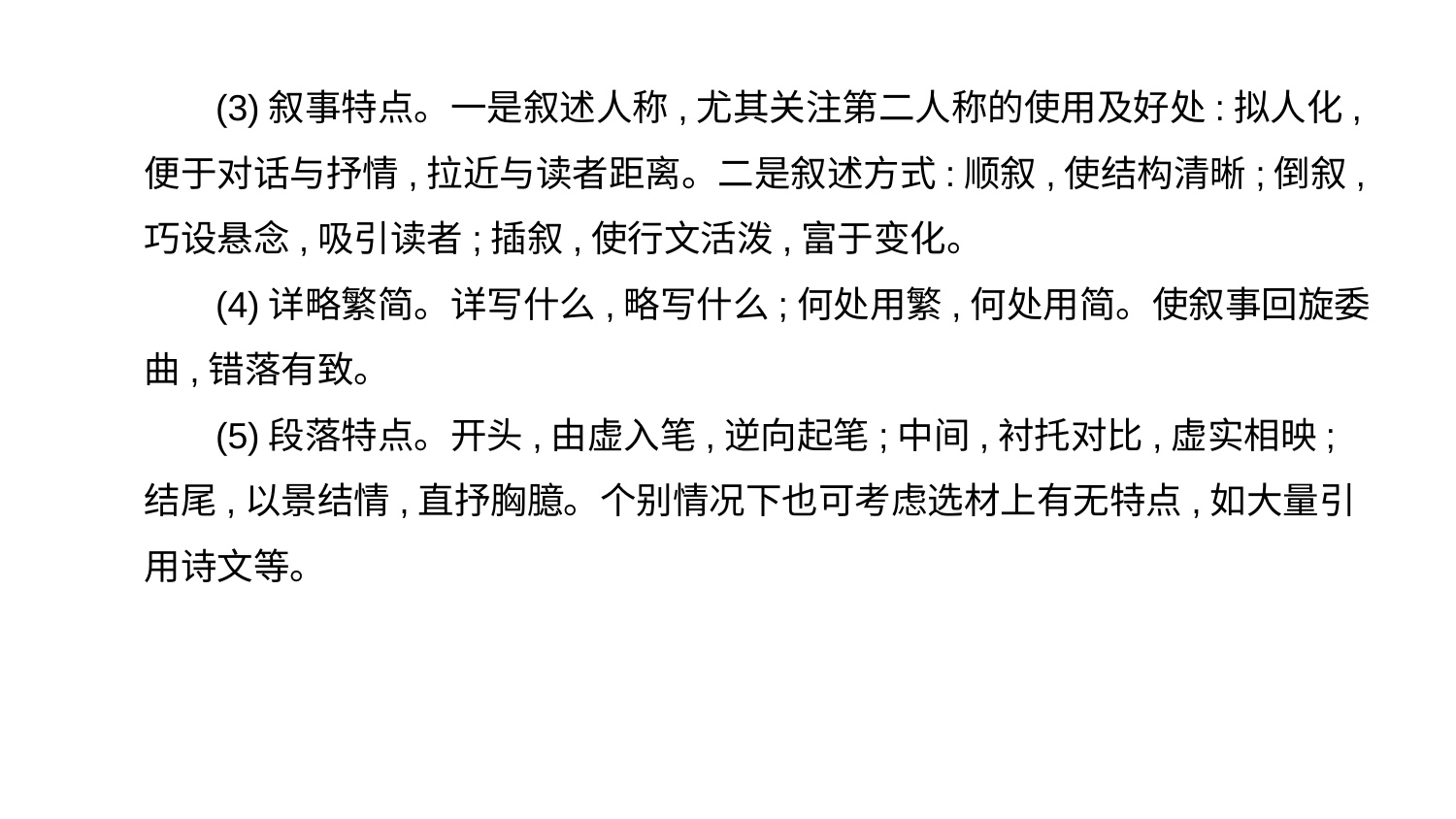

(3)叙事特点。一是叙述人称,尤其关注第二人称的使用及好处:拟人化,便于对话与抒情,拉近与读者距离。二是叙述方式:顺叙,使结构清晰;倒叙,巧设悬念,吸引读者;插叙,使行文活泼,富于变化。
(4)详略繁简。详写什么,略写什么;何处用繁,何处用简。使叙事回旋委曲,错落有致。
(5)段落特点。开头,由虚入笔,逆向起笔;中间,衬托对比,虚实相映;结尾,以景结情,直抒胸臆。个别情况下也可考虑选材上有无特点,如大量引用诗文等。